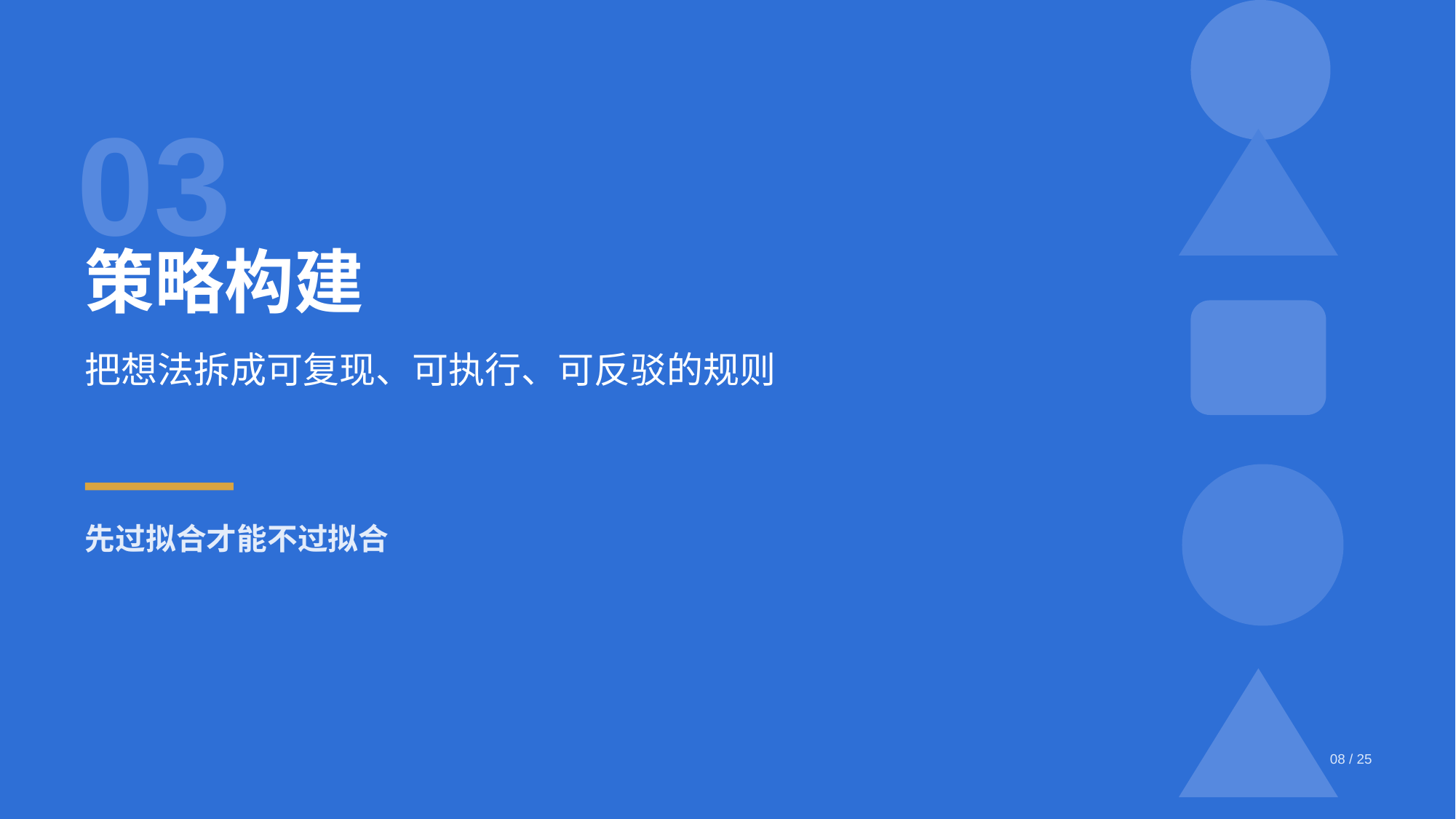

03

策略构建

把想法拆成可复现、可执行、可反驳的规则

先过拟合才能不过拟合

08 / 25